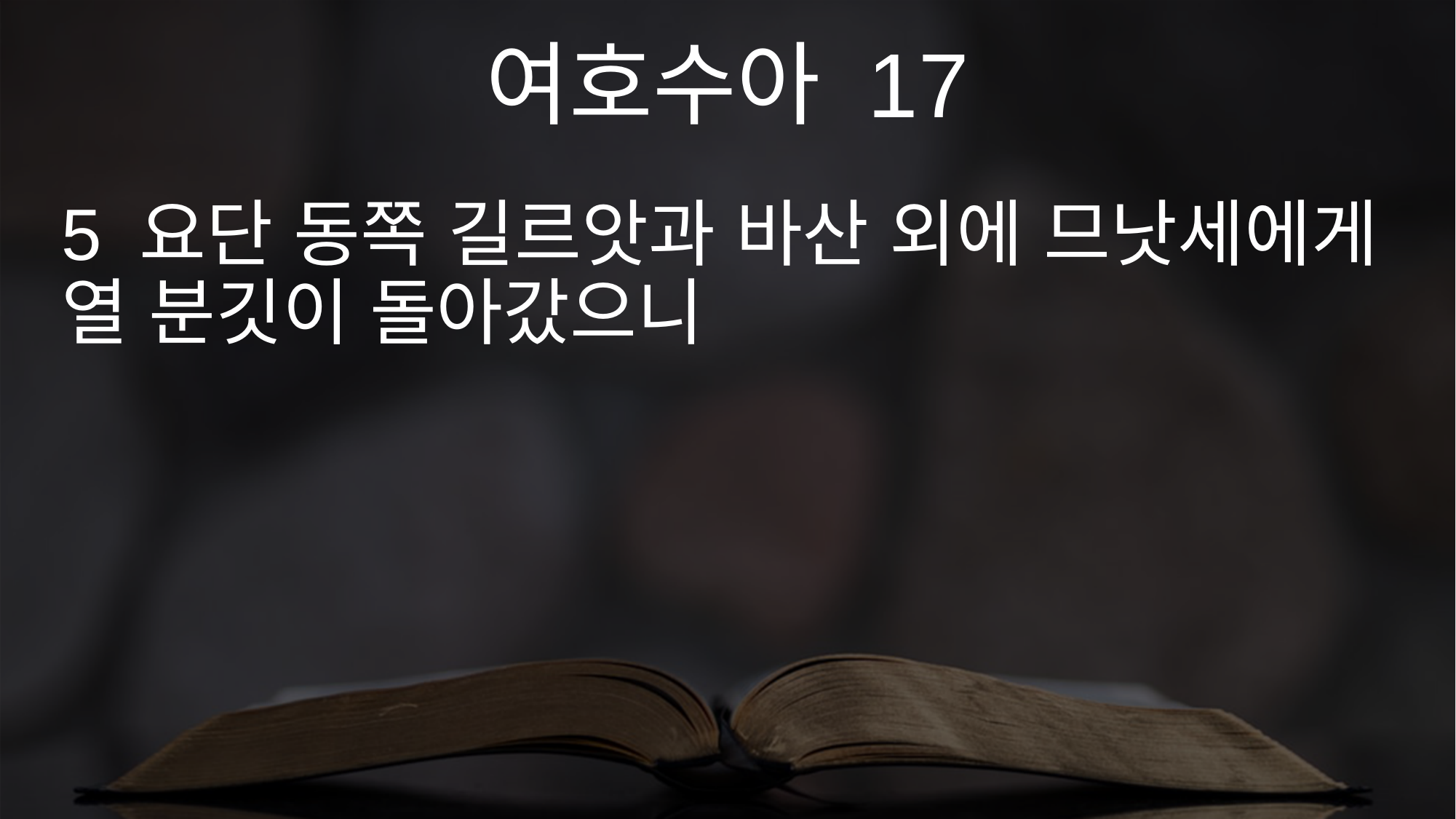

여호수아 17
5 요단 동쪽 길르앗과 바산 외에 므낫세에게 열 분깃이 돌아갔으니